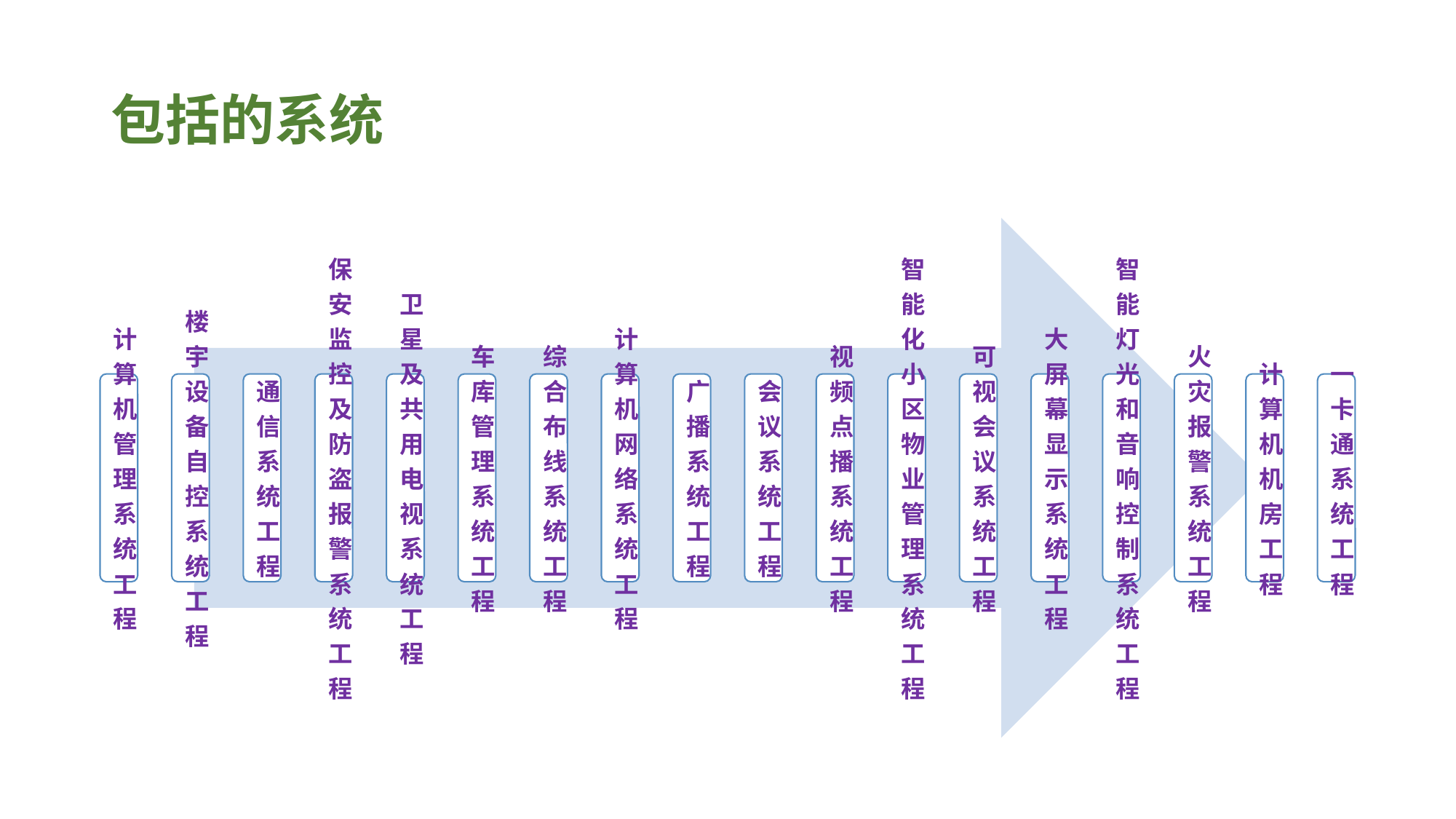

# 包括的系统
计算机管理系统工程
楼宇设备自控系统工程
通信系统工程
保安监控及防盗报警系统工程
卫星及共用电视系统工程
车库管理系统工程
综合布线系统工程
计算机网络系统工程
广播系统工程
会议系统工程
视频点播系统工程
智能化小区物业管理系统工程
可视会议系统工程
大屏幕显示系统工程
智能灯光和音响控制系统工程
火灾报警系统工程
计算机机房工程
一卡通系统工程